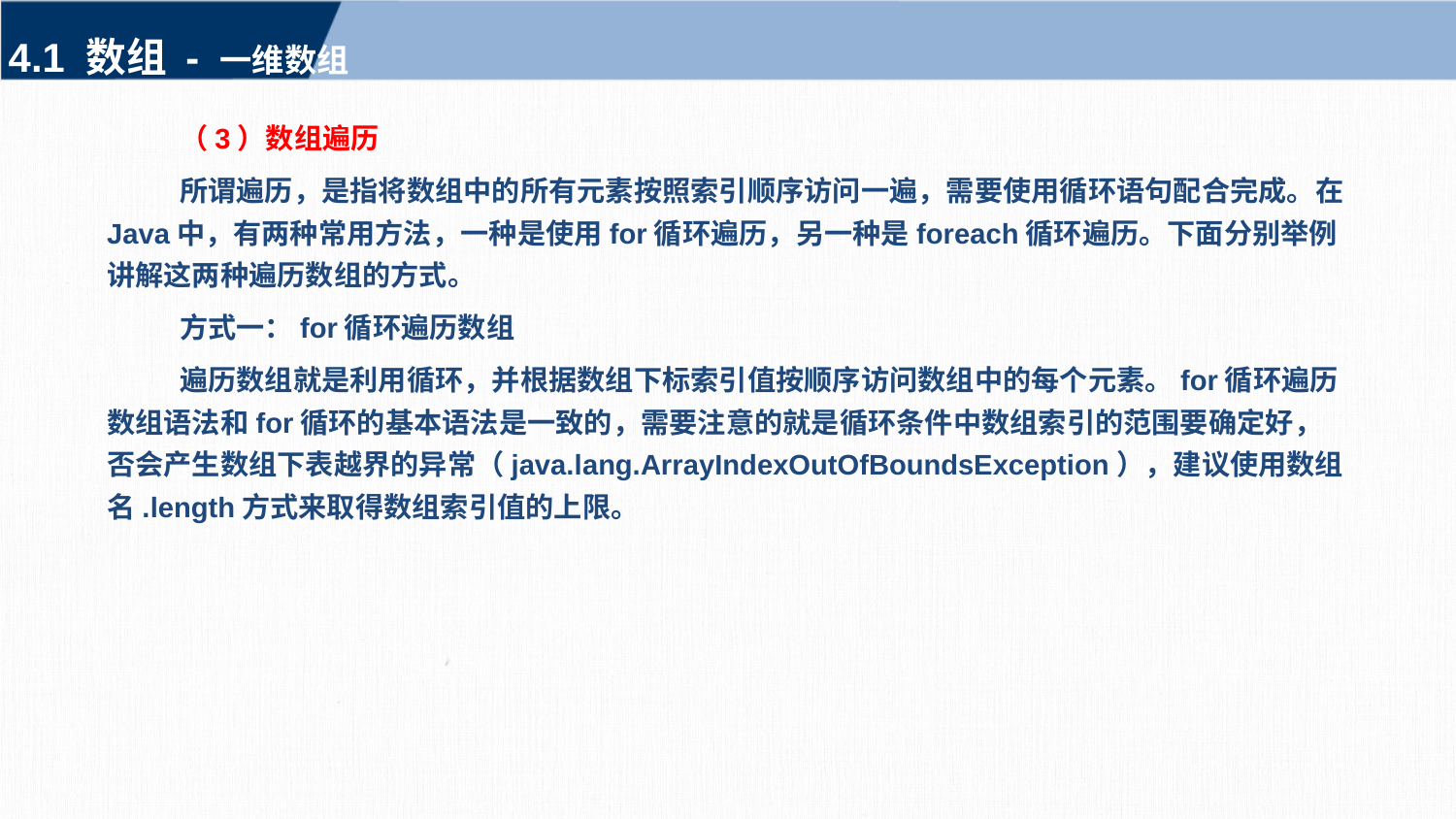

4.1 数组 - 一维数组

（3）数组遍历
所谓遍历，是指将数组中的所有元素按照索引顺序访问一遍，需要使用循环语句配合完成。在Java中，有两种常用方法，一种是使用for循环遍历，另一种是foreach循环遍历。下面分别举例讲解这两种遍历数组的方式。
方式一：for循环遍历数组
遍历数组就是利用循环，并根据数组下标索引值按顺序访问数组中的每个元素。for循环遍历数组语法和for循环的基本语法是一致的，需要注意的就是循环条件中数组索引的范围要确定好，否会产生数组下表越界的异常（java.lang.ArrayIndexOutOfBoundsException），建议使用数组名.length方式来取得数组索引值的上限。